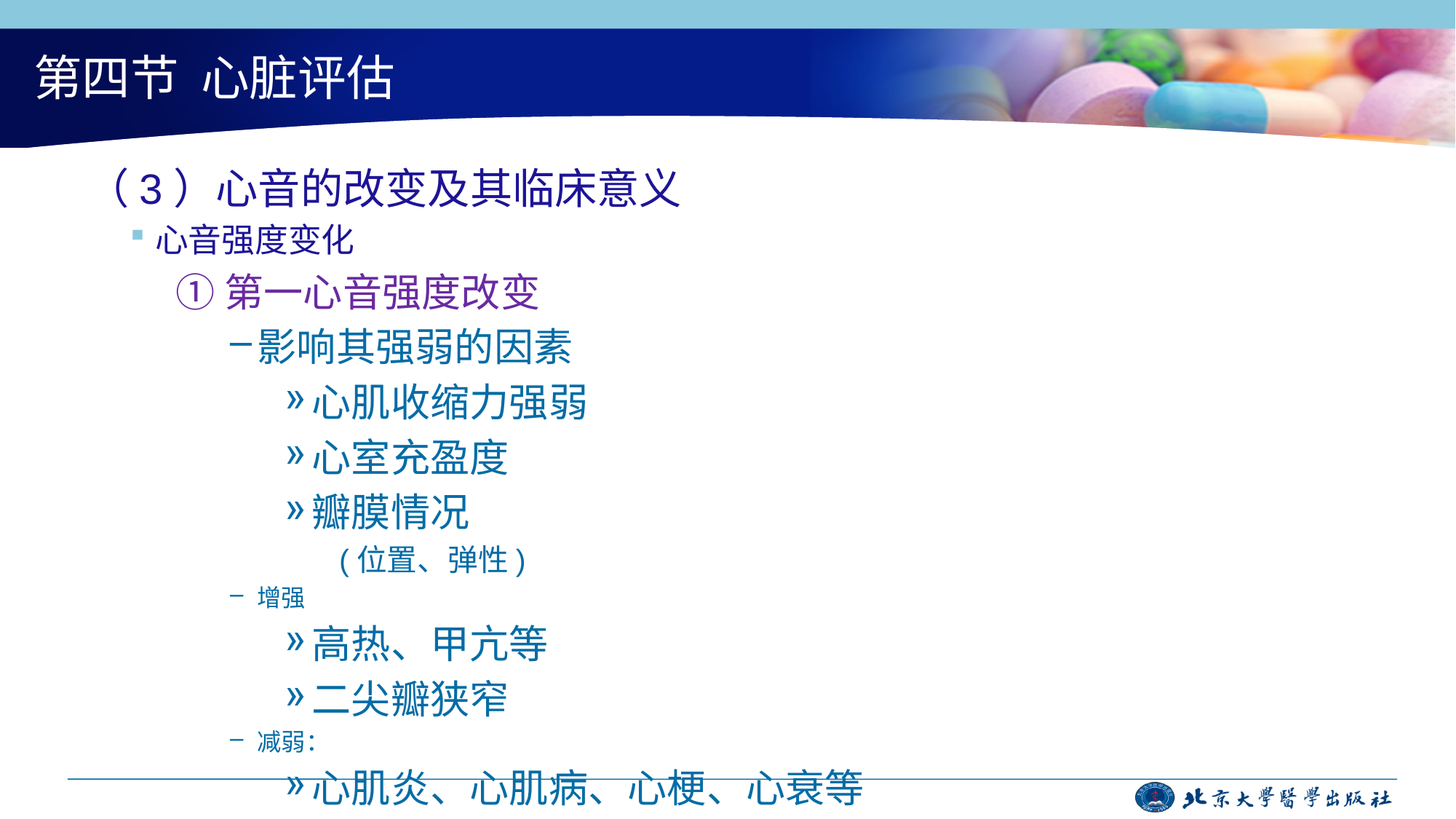

# 第四节  心脏评估
（3）心音的改变及其临床意义
心音强度变化
①第一心音强度改变
影响其强弱的因素
心肌收缩力强弱
心室充盈度
瓣膜情况
(位置、弹性)
增强
高热、甲亢等
二尖瓣狭窄
减弱：
心肌炎、心肌病、心梗、心衰等
二尖瓣关闭不全